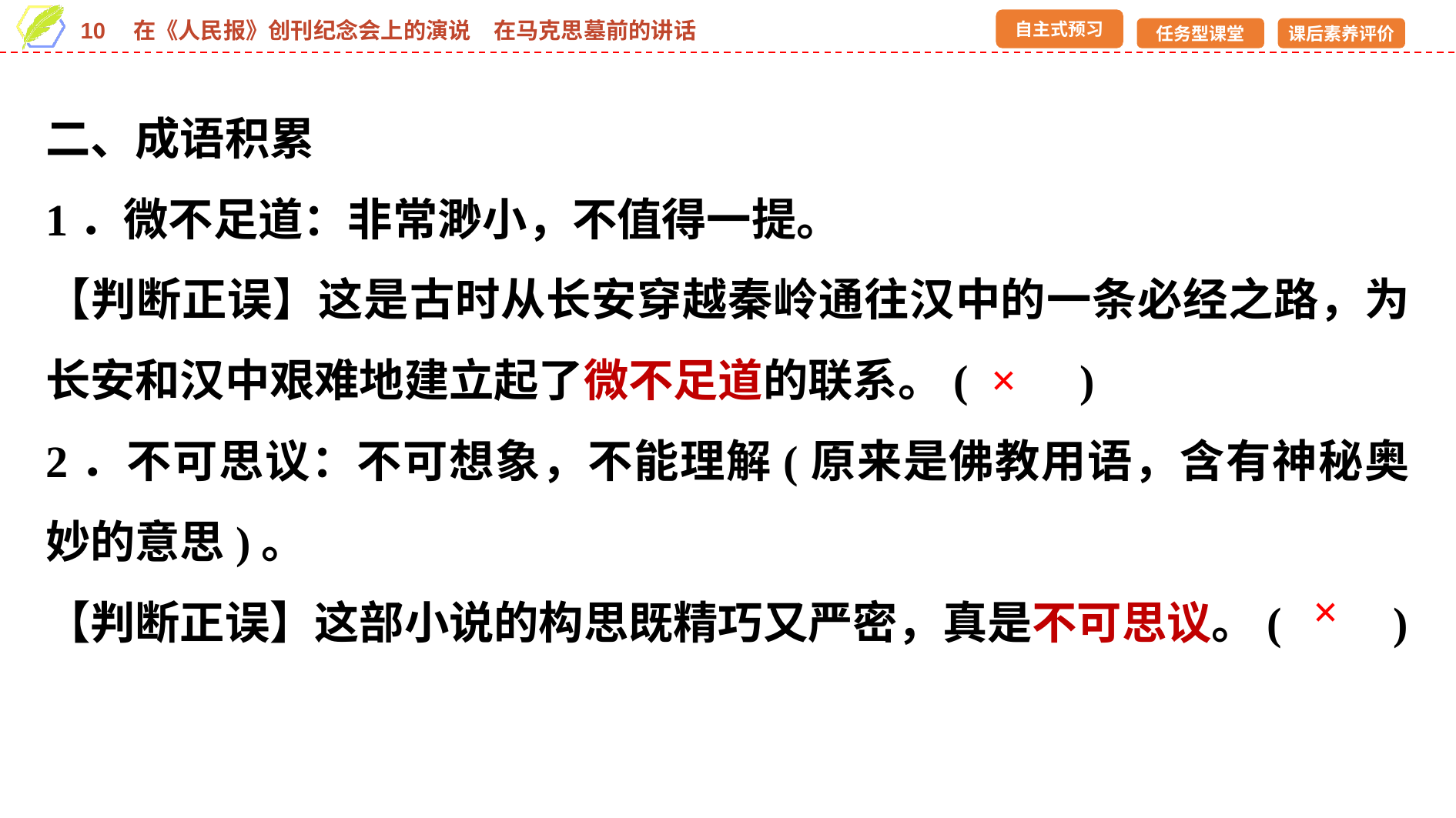

二、成语积累
1．微不足道：非常渺小，不值得一提。
【判断正误】这是古时从长安穿越秦岭通往汉中的一条必经之路，为长安和汉中艰难地建立起了微不足道的联系。(　　)
2．不可思议：不可想象，不能理解(原来是佛教用语，含有神秘奥妙的意思)。
【判断正误】这部小说的构思既精巧又严密，真是不可思议。(　　)
×
×